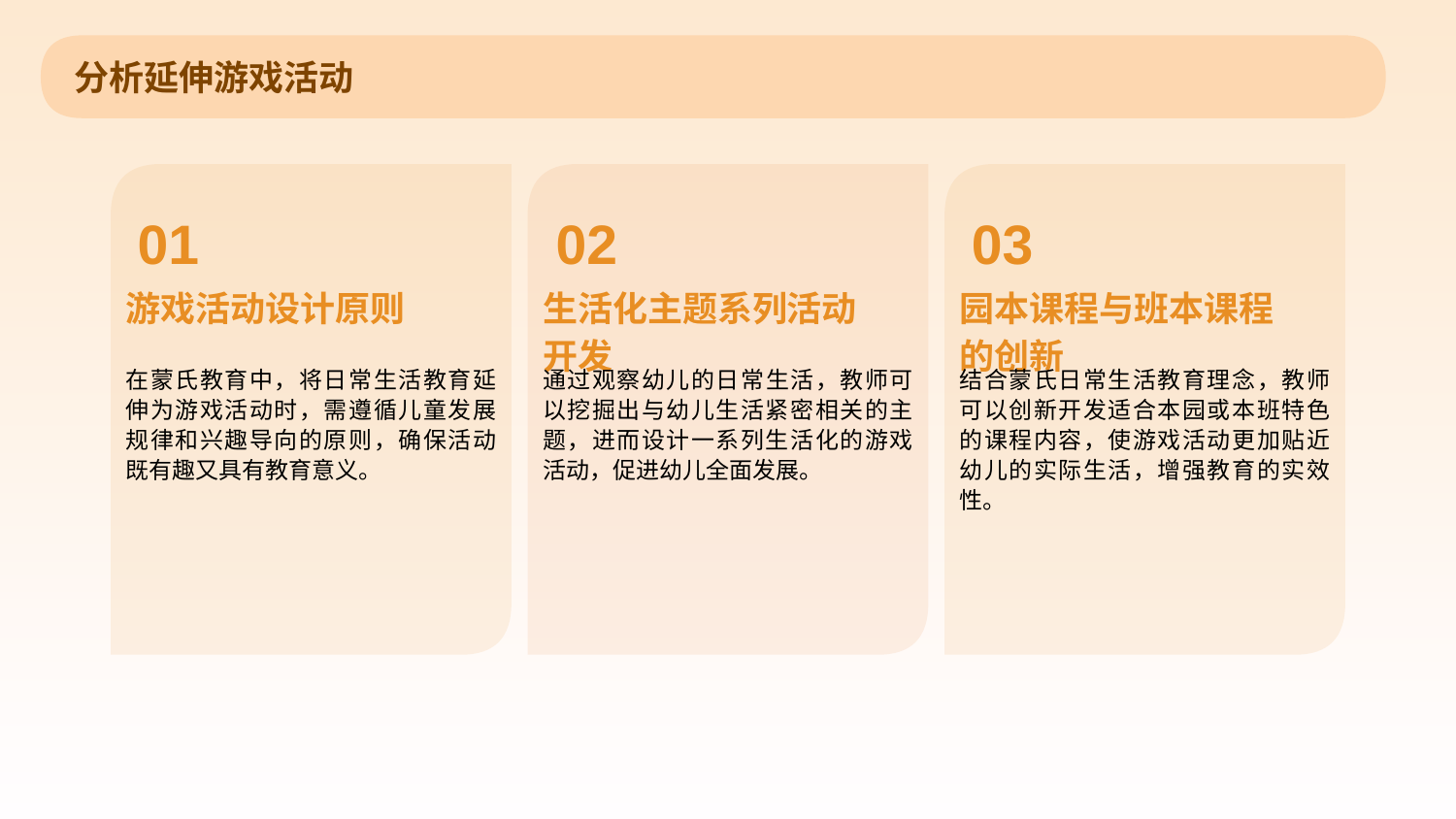

分析延伸游戏活动

01
02
03
游戏活动设计原则
生活化主题系列活动开发
园本课程与班本课程的创新
在蒙氏教育中，将日常生活教育延伸为游戏活动时，需遵循儿童发展规律和兴趣导向的原则，确保活动既有趣又具有教育意义。
通过观察幼儿的日常生活，教师可以挖掘出与幼儿生活紧密相关的主题，进而设计一系列生活化的游戏活动，促进幼儿全面发展。
结合蒙氏日常生活教育理念，教师可以创新开发适合本园或本班特色的课程内容，使游戏活动更加贴近幼儿的实际生活，增强教育的实效性。